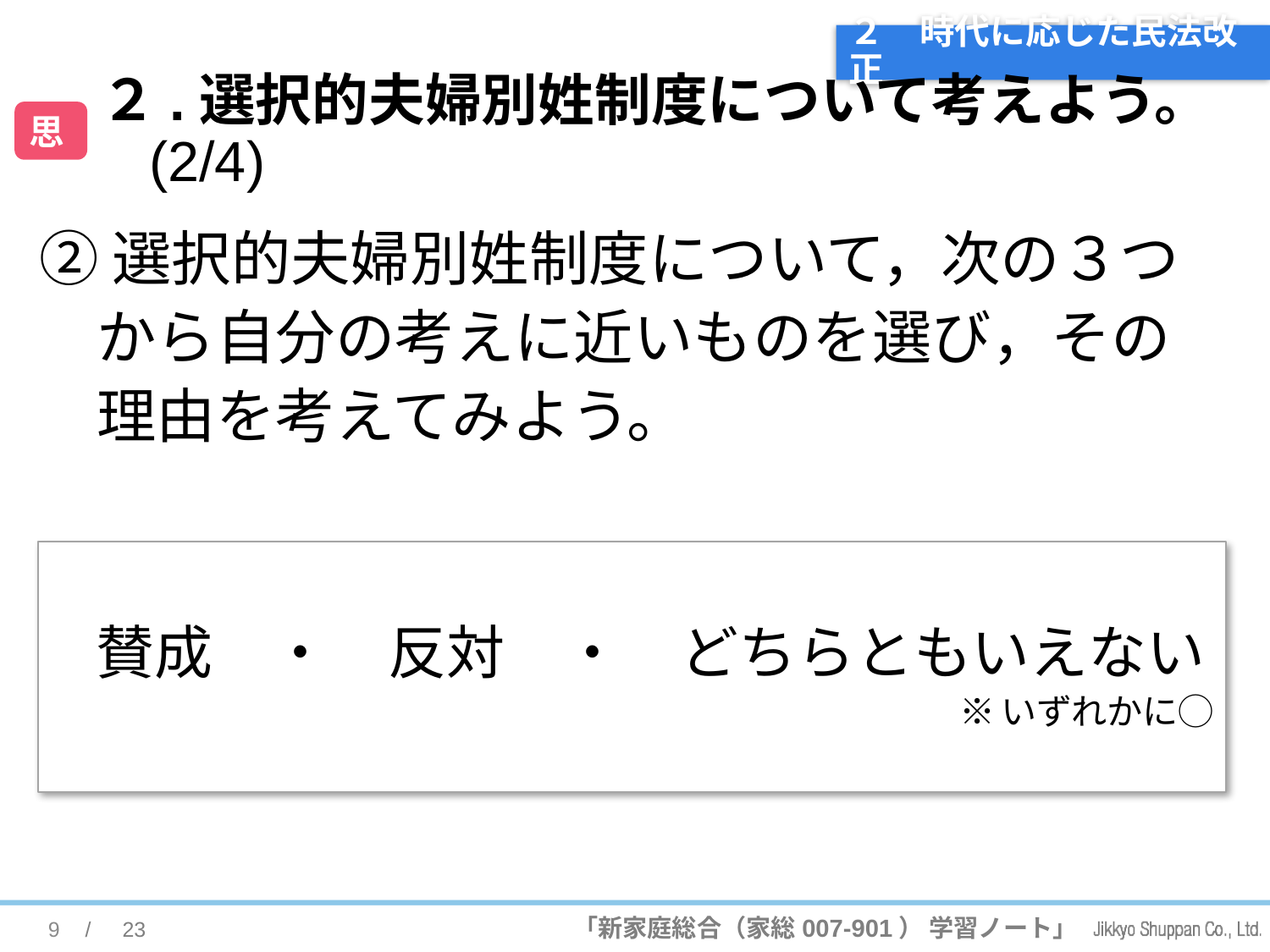

# ２　時代に応じた民法改正
思
２.選択的夫婦別姓制度について考えよう。(2/4)
②選択的夫婦別姓制度について，次の３つから自分の考えに近いものを選び，その理由を考えてみよう。

　賛成　・　反対　・　どちらともいえない
※いずれかに◯
9